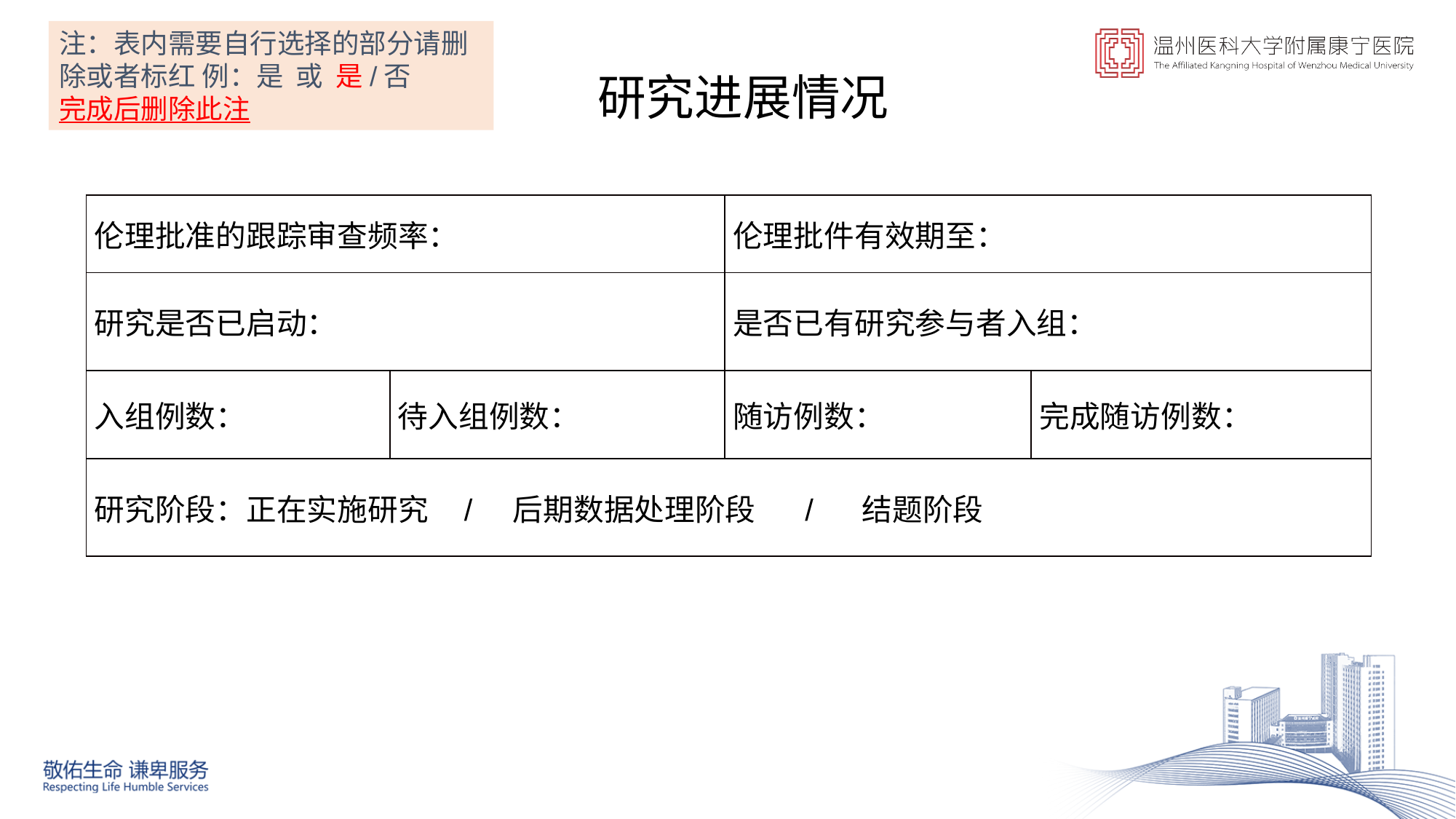

注：表内需要自行选择的部分请删除或者标红 例：是  或  是/否
完成后删除此注
研究进展情况
| 伦理批准的跟踪审查频率： |  | 伦理批件有效期至： |  |
| --- | --- | --- | --- |
| 研究是否已启动： |  | 是否已有研究参与者入组： |  |
| 入组例数： | 待入组例数： | 随访例数： | 完成随访例数： |
| 研究阶段：正在实施研究 / 后期数据处理阶段 / 结题阶段 |  |  |  |